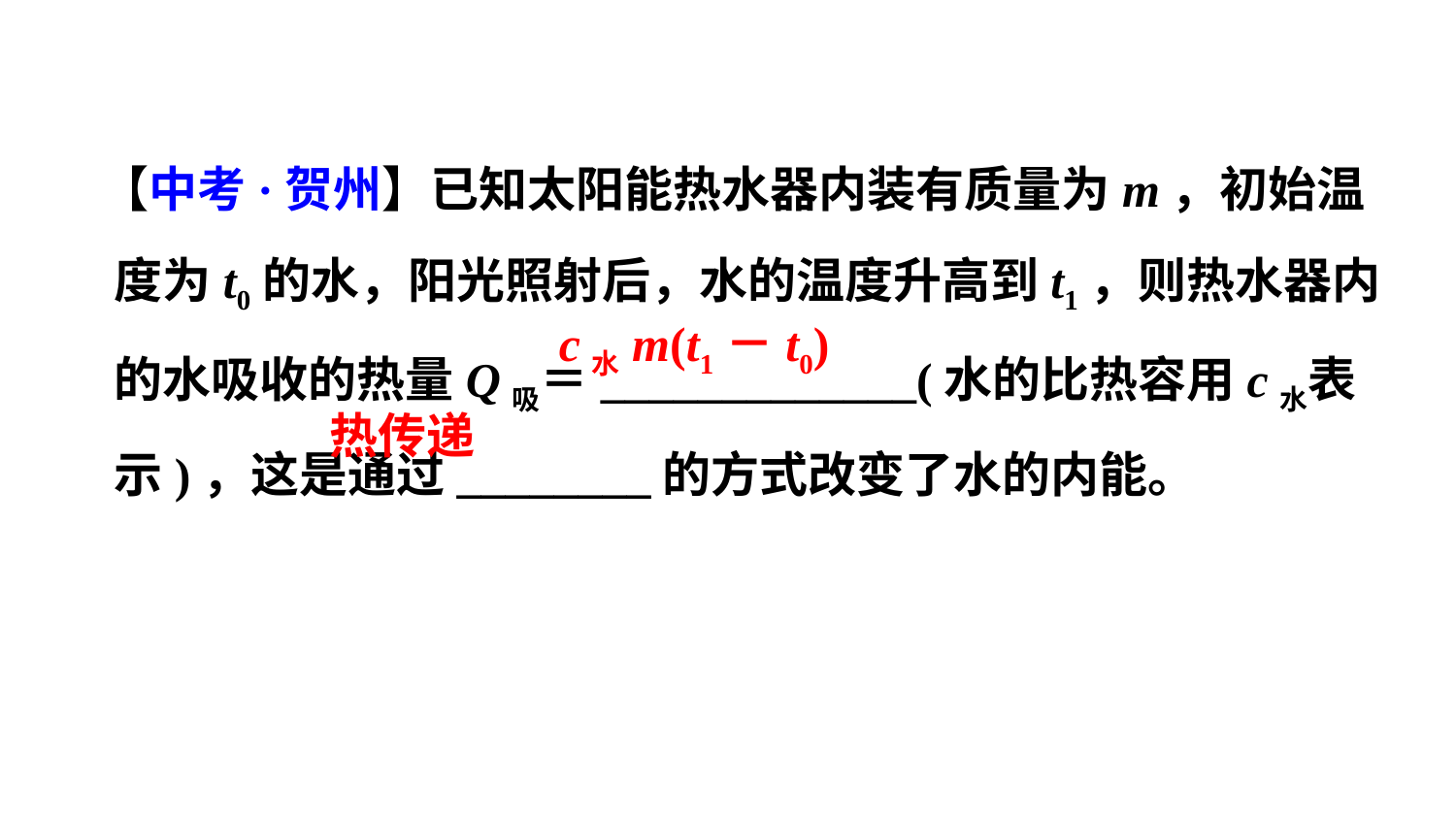

【中考·贺州】已知太阳能热水器内装有质量为m，初始温度为t0的水，阳光照射后，水的温度升高到t1，则热水器内的水吸收的热量Q吸＝_____________(水的比热容用c水表示)，这是通过________的方式改变了水的内能。
c水m(t1－t0)
热传递